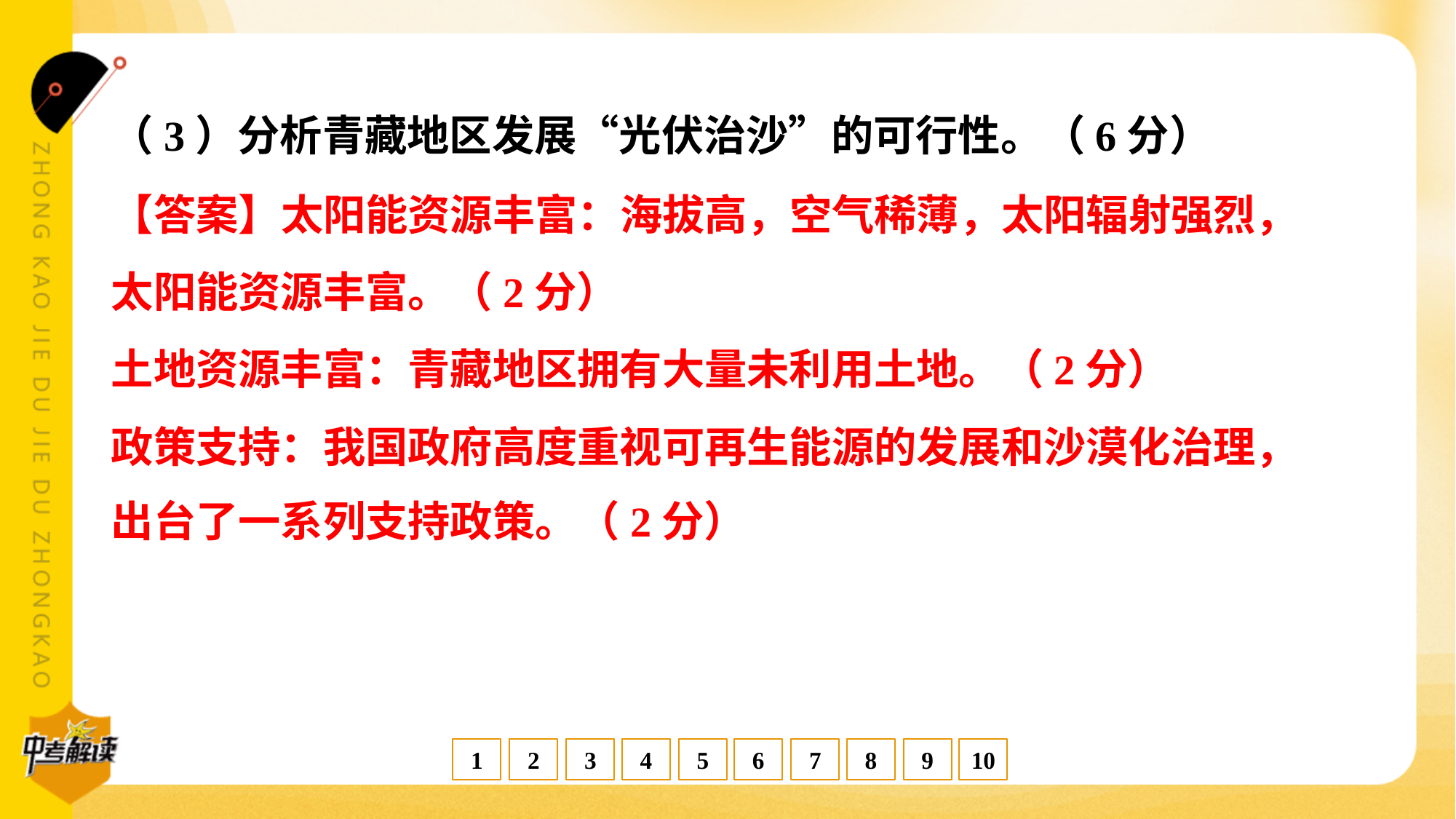

（3）分析青藏地区发展“光伏治沙”的可行性。（6分）
【答案】太阳能资源丰富：海拔高，空气稀薄，太阳辐射强烈，
太阳能资源丰富。（2分）
土地资源丰富：青藏地区拥有大量未利用土地。（2分）
政策支持：我国政府高度重视可再生能源的发展和沙漠化治理，
出台了一系列支持政策。（2分）